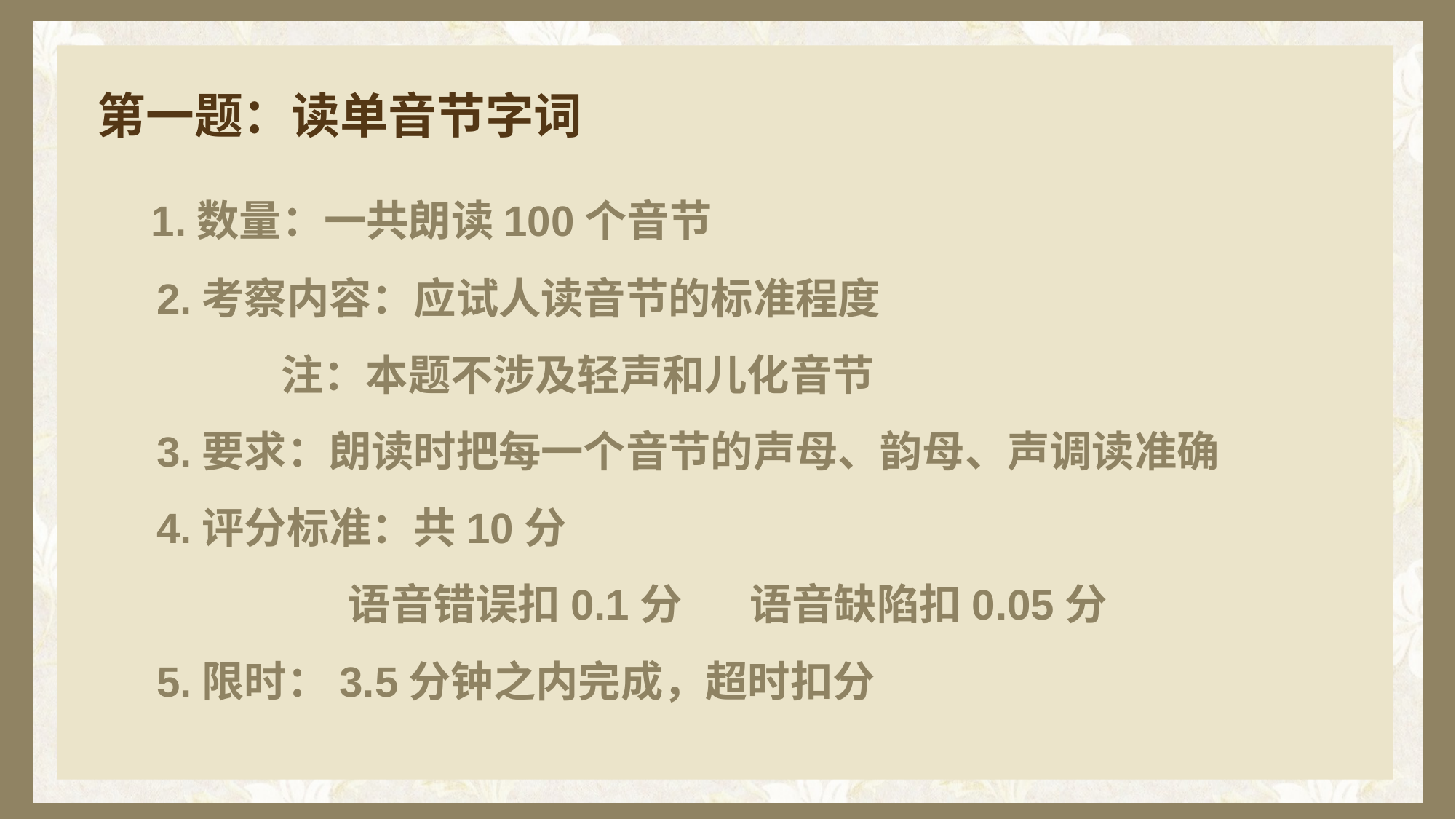

# 第一题：读单音节字词
    1.数量：一共朗读100个音节
     2.考察内容：应试人读音节的标准程度
                  注：本题不涉及轻声和儿化音节
     3.要求：朗读时把每一个音节的声母、韵母、声调读准确
     4.评分标准：共10分
                         语音错误扣0.1分       语音缺陷扣0.05分
     5.限时：3.5分钟之内完成，超时扣分